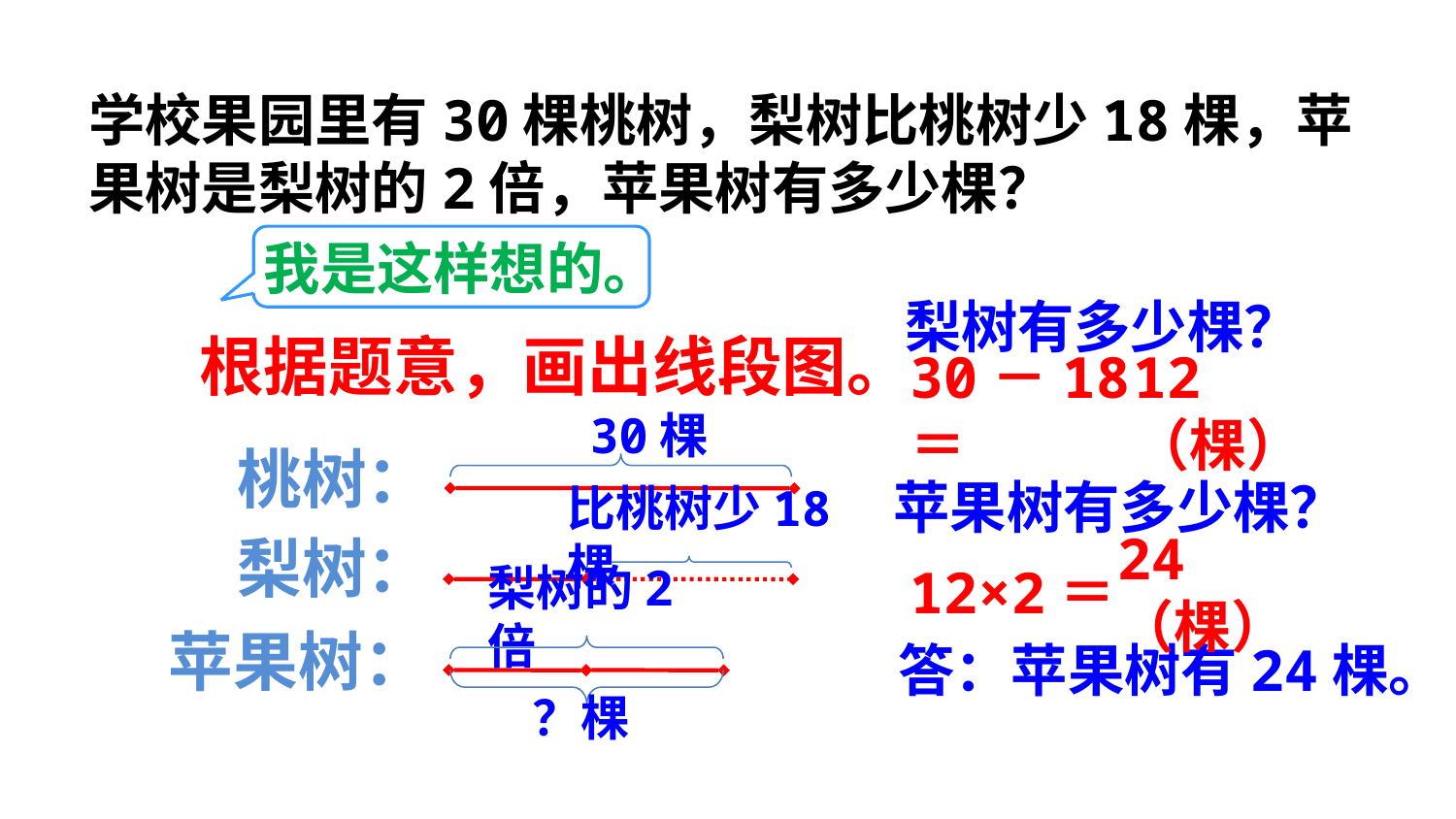

学校果园里有30棵桃树，梨树比桃树少18棵，苹果树是梨树的2倍，苹果树有多少棵？
我是这样想的。

梨树有多少棵？

根据题意，画出线段图。
30－18＝
12（棵）
30棵
桃树：

苹果树有多少棵？
比桃树少18棵

梨树：
12×2＝
24（棵）

梨树的2倍
苹果树：
答：苹果树有24棵。
？棵